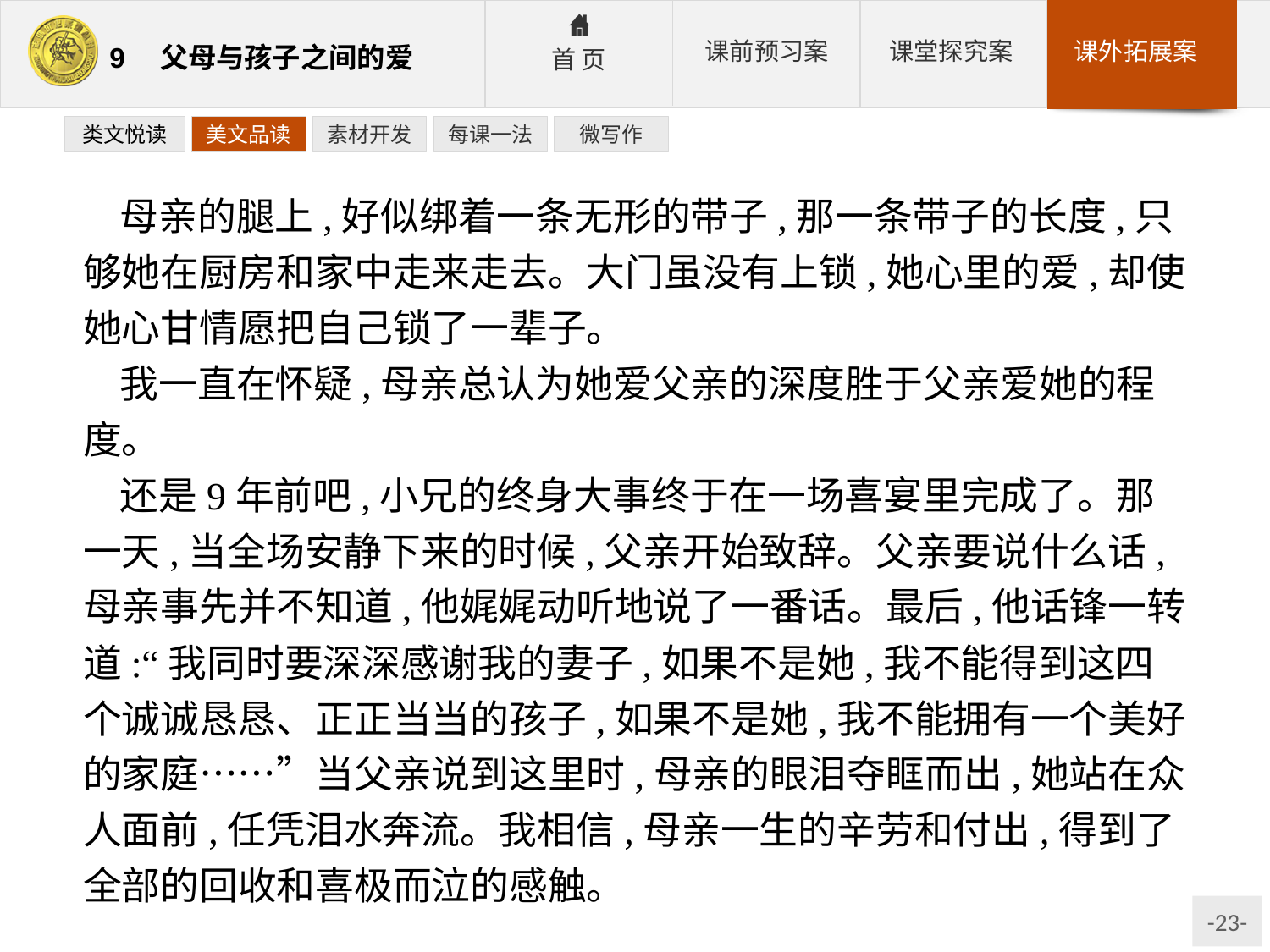

类文悦读
美文品读
素材开发
每课一法
微写作
母亲的腿上,好似绑着一条无形的带子,那一条带子的长度,只够她在厨房和家中走来走去。大门虽没有上锁,她心里的爱,却使她心甘情愿把自己锁了一辈子。
我一直在怀疑,母亲总认为她爱父亲的深度胜于父亲爱她的程度。
还是9年前吧,小兄的终身大事终于在一场喜宴里完成了。那一天,当全场安静下来的时候,父亲开始致辞。父亲要说什么话,母亲事先并不知道,他娓娓动听地说了一番话。最后,他话锋一转道:“我同时要深深感谢我的妻子,如果不是她,我不能得到这四个诚诚恳恳、正正当当的孩子,如果不是她,我不能拥有一个美好的家庭……”当父亲说到这里时,母亲的眼泪夺眶而出,她站在众人面前,任凭泪水奔流。我相信,母亲一生的辛劳和付出,得到了全部的回收和喜极而泣的感触。